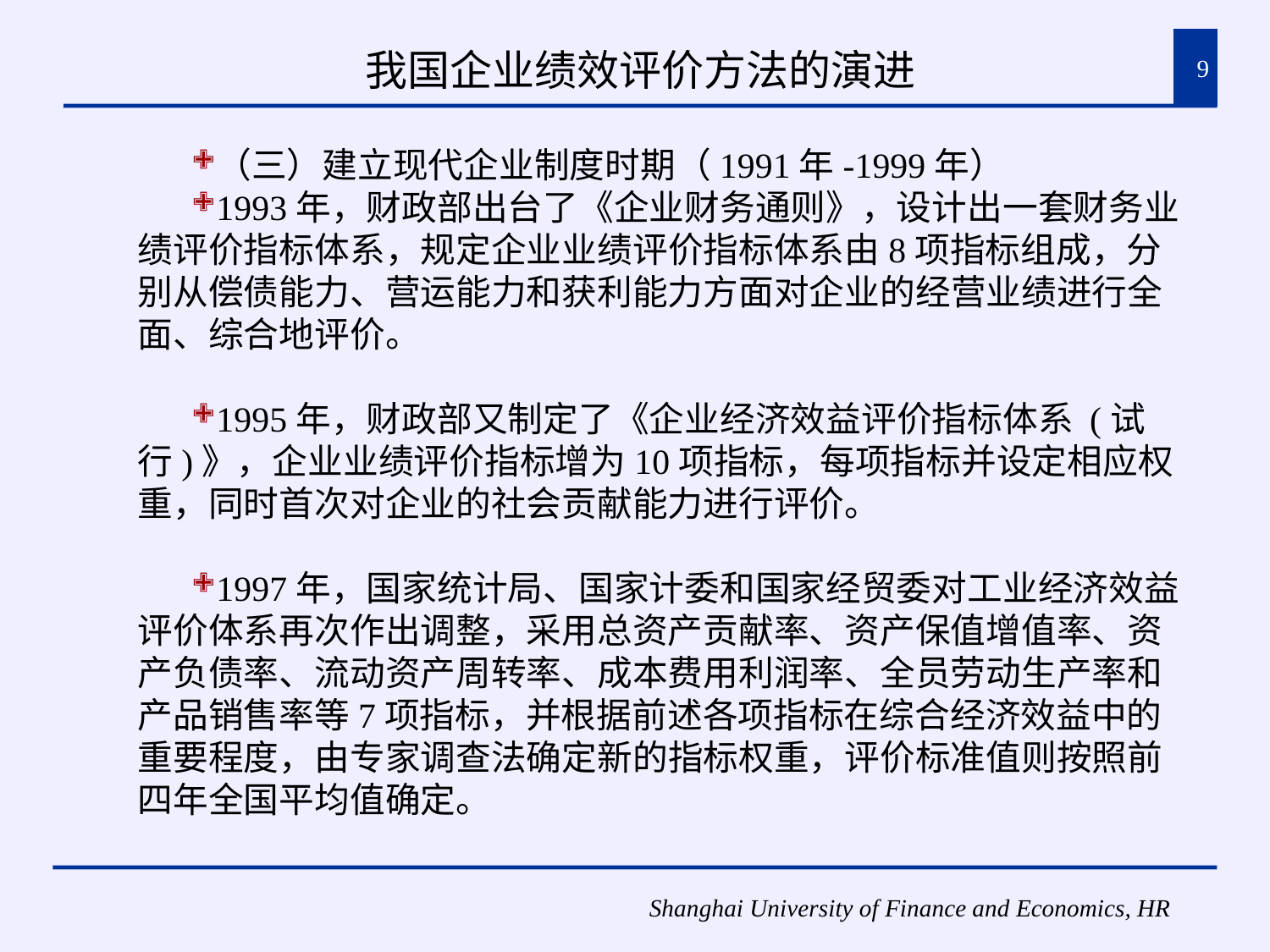

# 我国企业绩效评价方法的演进
9
（三）建立现代企业制度时期（1991年-1999年）
1993年，财政部出台了《企业财务通则》，设计出一套财务业绩评价指标体系，规定企业业绩评价指标体系由8项指标组成，分别从偿债能力、营运能力和获利能力方面对企业的经营业绩进行全面、综合地评价。

1995年，财政部又制定了《企业经济效益评价指标体系 (试行)》，企业业绩评价指标增为10项指标，每项指标并设定相应权重，同时首次对企业的社会贡献能力进行评价。

1997年，国家统计局、国家计委和国家经贸委对工业经济效益评价体系再次作出调整，采用总资产贡献率、资产保值增值率、资产负债率、流动资产周转率、成本费用利润率、全员劳动生产率和产品销售率等7项指标，并根据前述各项指标在综合经济效益中的重要程度，由专家调查法确定新的指标权重，评价标准值则按照前四年全国平均值确定。